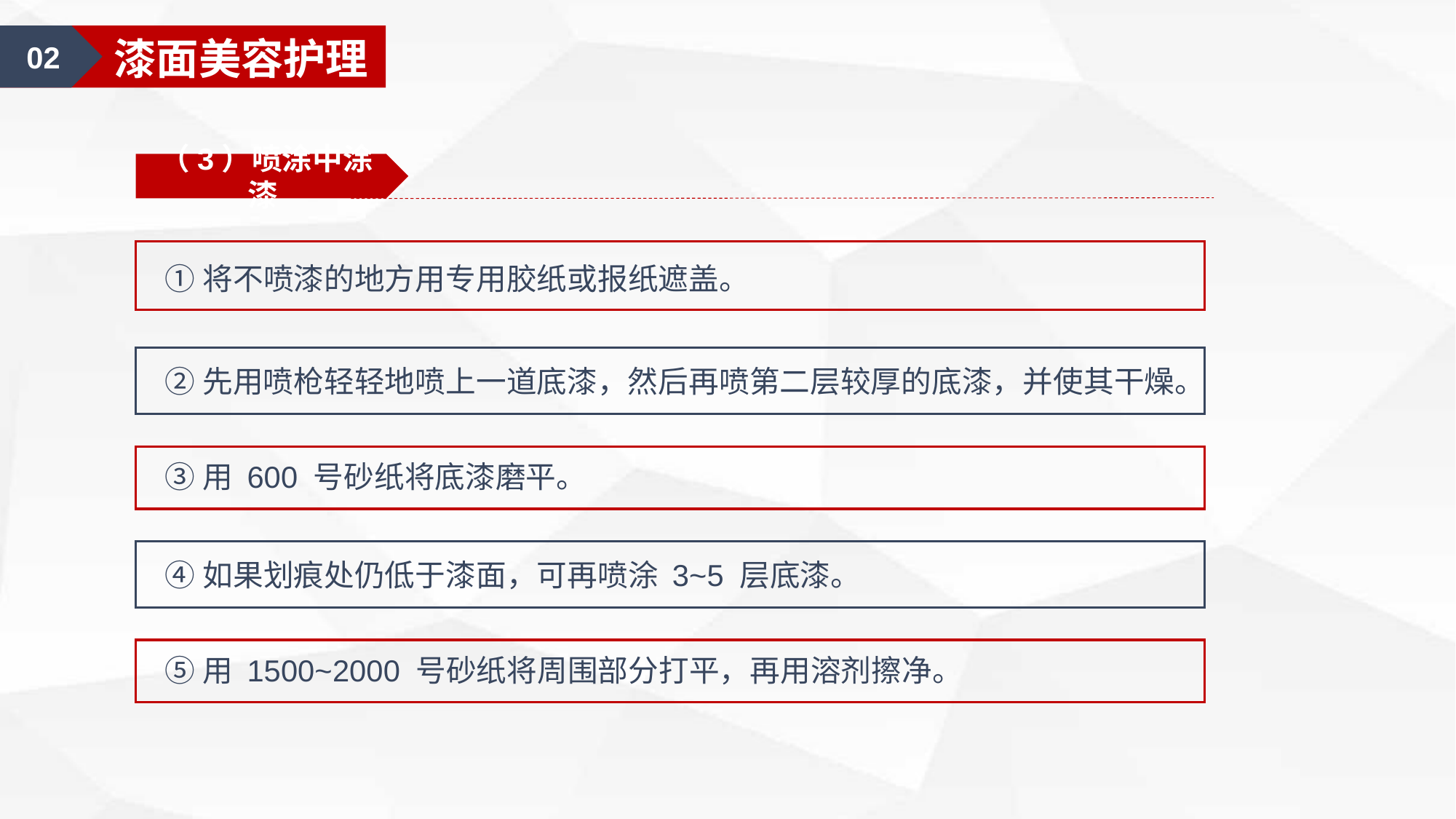

02
漆面美容护理
（3）喷涂中涂漆

①将不喷漆的地方用专用胶纸或报纸遮盖。

②先用喷枪轻轻地喷上一道底漆，然后再喷第二层较厚的底漆，并使其干燥。

③用 600 号砂纸将底漆磨平。

④如果划痕处仍低于漆面，可再喷涂 3~5 层底漆。

⑤用 1500~2000 号砂纸将周围部分打平，再用溶剂擦净。